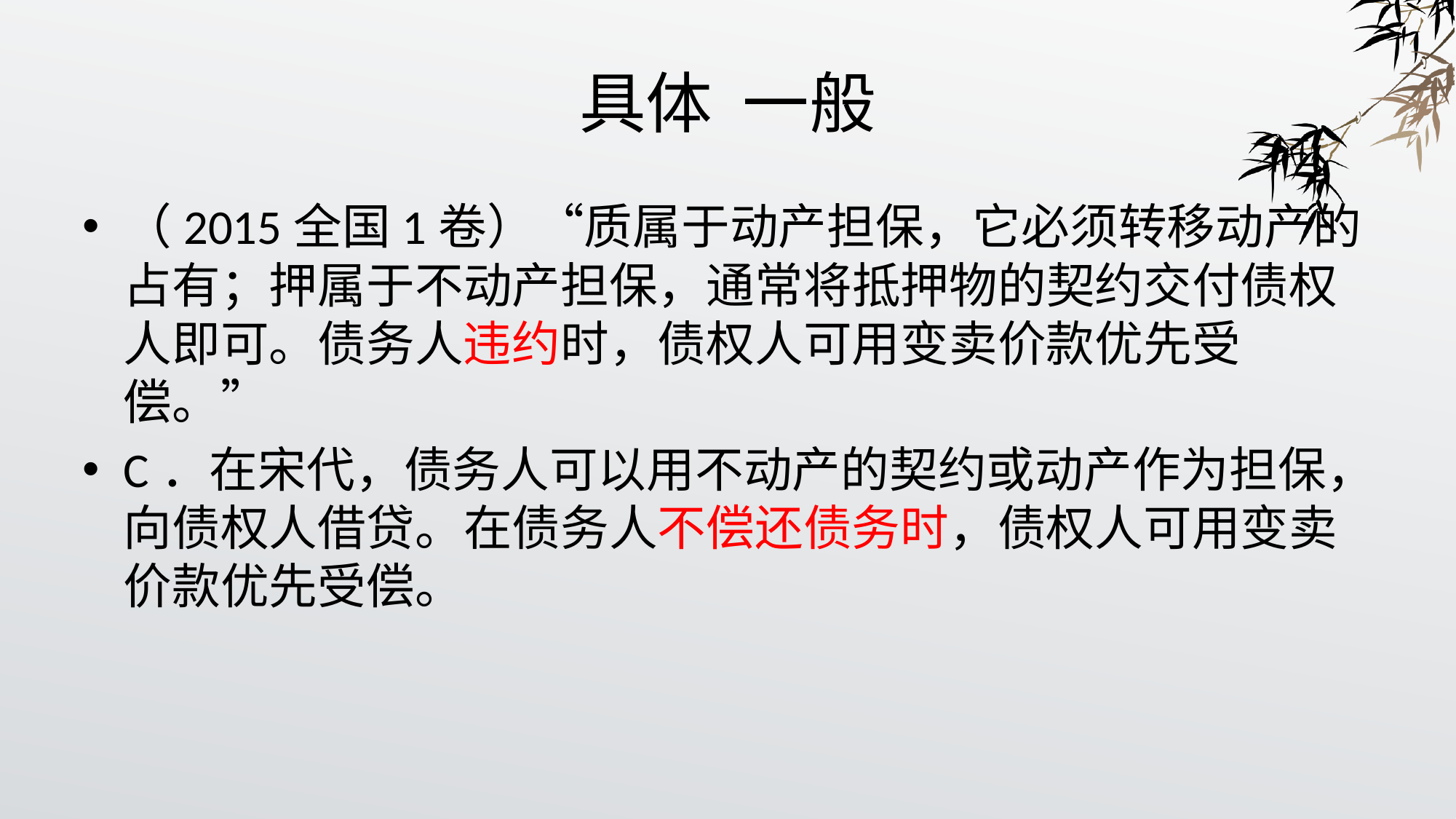

# 具体  一般
（2015全国1卷）“质属于动产担保，它必须转移动产的占有；押属于不动产担保，通常将抵押物的契约交付债权人即可。债务人违约时，债权人可用变卖价款优先受偿。”
C．在宋代，债务人可以用不动产的契约或动产作为担保，向债权人借贷。在债务人不偿还债务时，债权人可用变卖价款优先受偿。